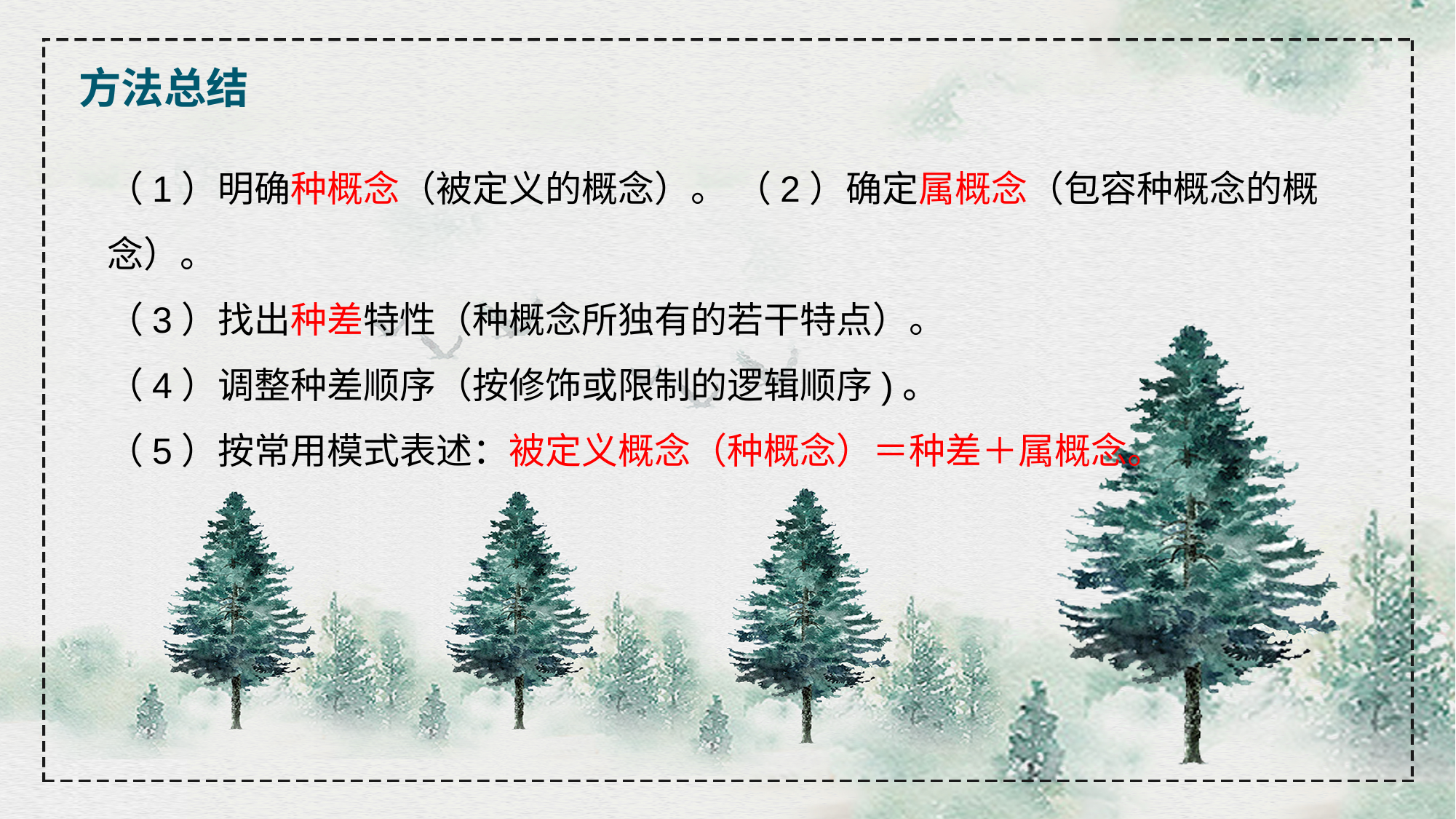

方法总结
（1）明确种概念（被定义的概念）。 （2）确定属概念（包容种概念的概念）。
（3）找出种差特性（种概念所独有的若干特点）。
（4）调整种差顺序（按修饰或限制的逻辑顺序)。
（5）按常用模式表述：被定义概念（种概念）＝种差＋属概念。